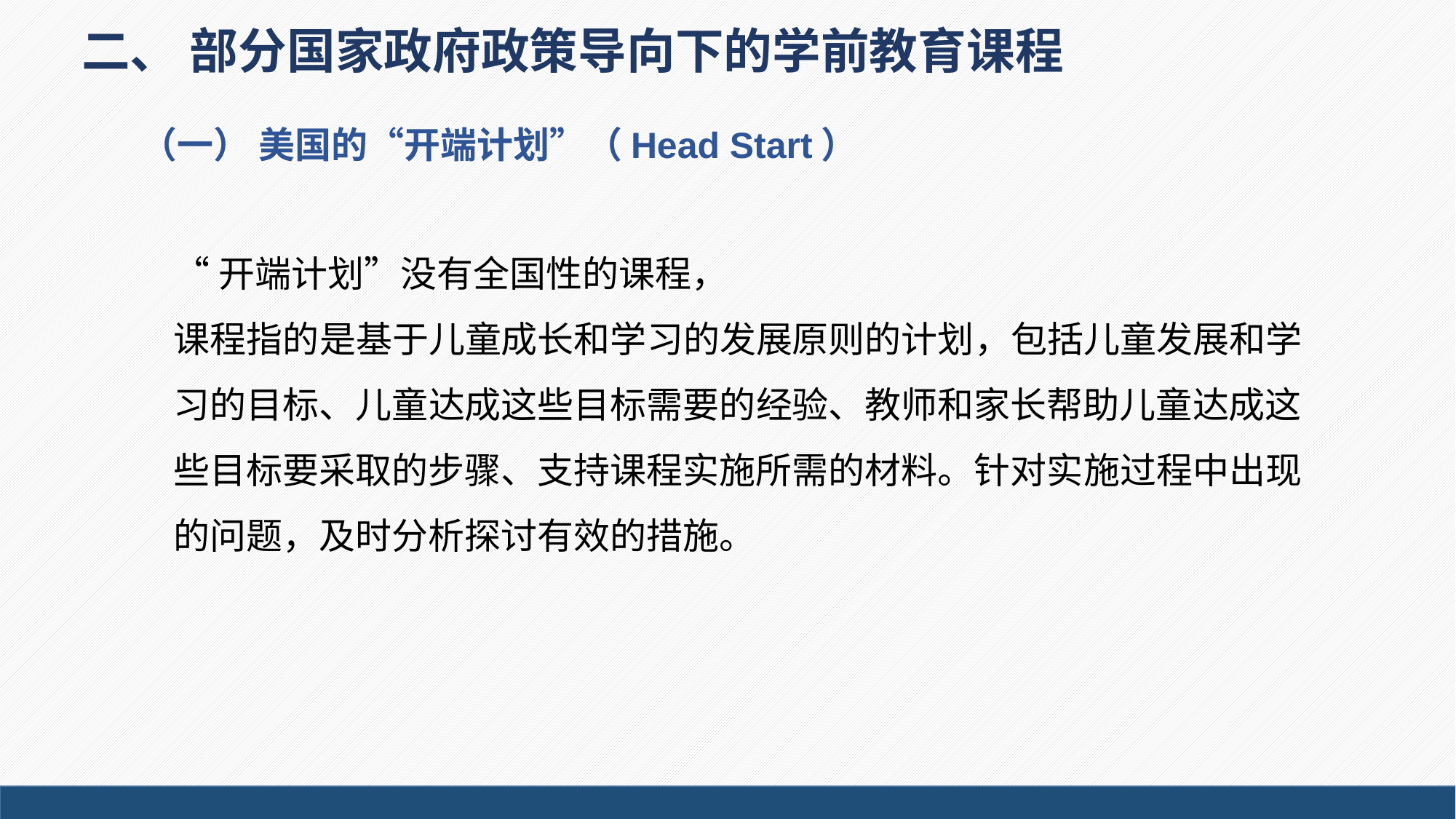

二、 部分国家政府政策导向下的学前教育课程
（一） 美国的“开端计划”（Head Start）
“开端计划”没有全国性的课程，
课程指的是基于儿童成长和学习的发展原则的计划，包括儿童发展和学习的目标、儿童达成这些目标需要的经验、教师和家长帮助儿童达成这些目标要采取的步骤、支持课程实施所需的材料。针对实施过程中出现的问题，及时分析探讨有效的措施。